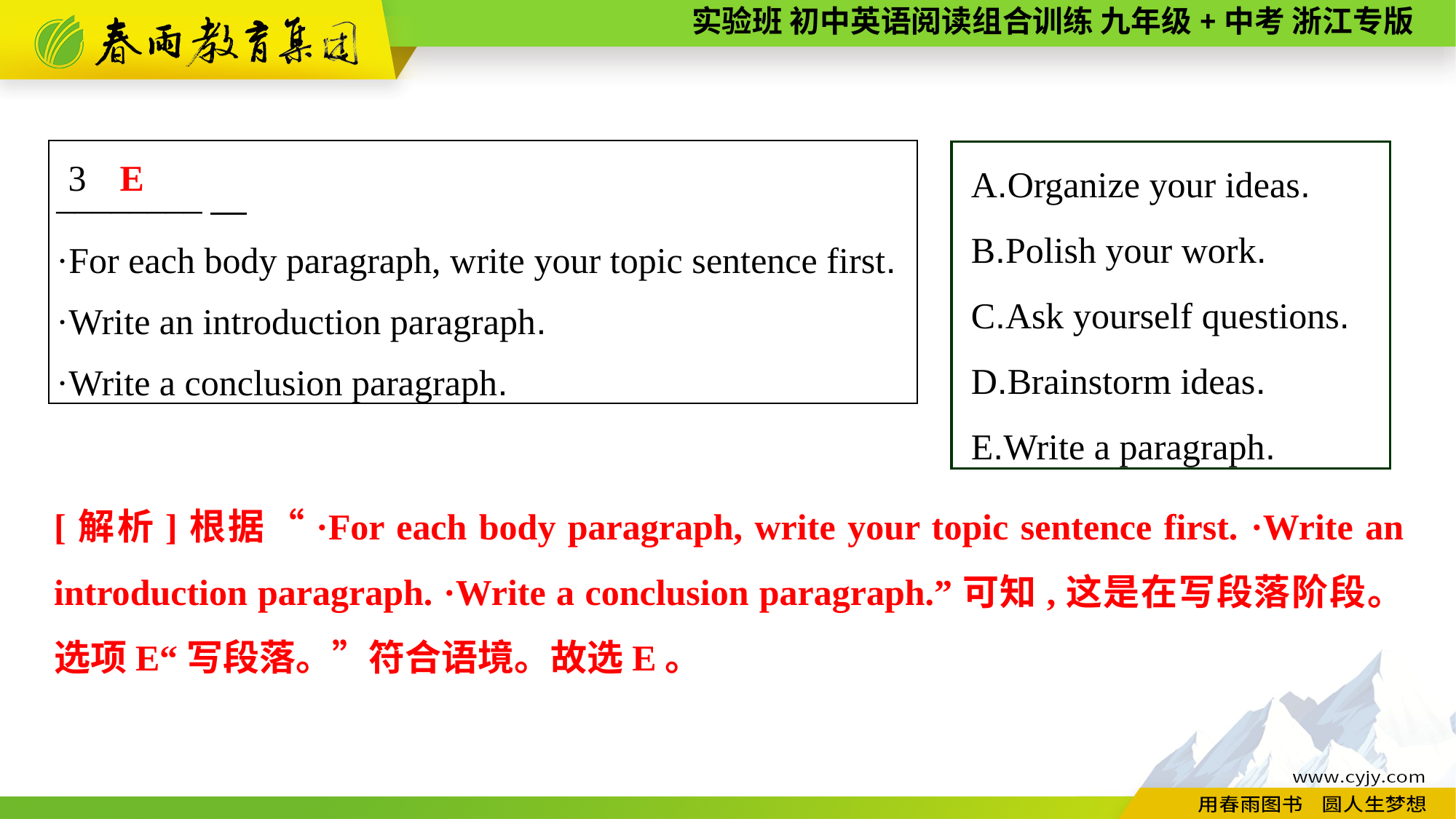

A.Organize your ideas.
B.Polish your work.
C.Ask yourself questions.
D.Brainstorm ideas.
E.Write a paragraph.
| \_\_\_\_\_\_\_\_　 ·For each body paragraph, write your topic sentence first. ·Write an introduction paragraph. ·Write a conclusion paragraph. |
| --- |

E
3
[解析]根据“·For each body paragraph, write your topic sentence first. ·Write an introduction paragraph. ·Write a conclusion paragraph.”可知,这是在写段落阶段。选项E“写段落。”符合语境。故选E。